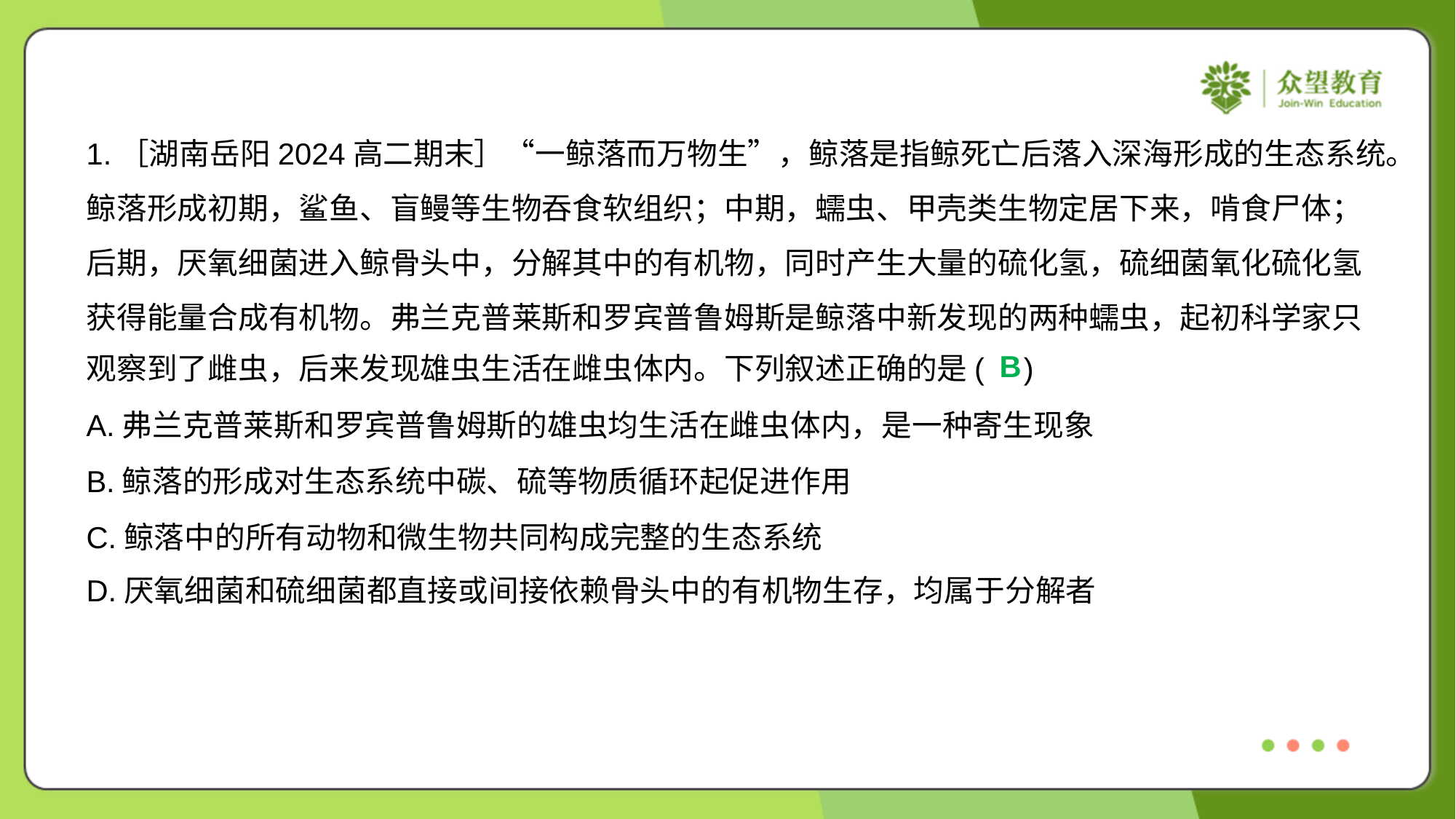

1.［湖南岳阳2024高二期末］“一鲸落而万物生”，鲸落是指鲸死亡后落入深海形成的生态系统。
鲸落形成初期，鲨鱼、盲鳗等生物吞食软组织；中期，蠕虫、甲壳类生物定居下来，啃食尸体；
后期，厌氧细菌进入鲸骨头中，分解其中的有机物，同时产生大量的硫化氢，硫细菌氧化硫化氢
获得能量合成有机物。弗兰克普莱斯和罗宾普鲁姆斯是鲸落中新发现的两种蠕虫，起初科学家只
观察到了雌虫，后来发现雄虫生活在雌虫体内。下列叙述正确的是(     )
B
A.弗兰克普莱斯和罗宾普鲁姆斯的雄虫均生活在雌虫体内，是一种寄生现象
B.鲸落的形成对生态系统中碳、硫等物质循环起促进作用
C.鲸落中的所有动物和微生物共同构成完整的生态系统
D.厌氧细菌和硫细菌都直接或间接依赖骨头中的有机物生存，均属于分解者